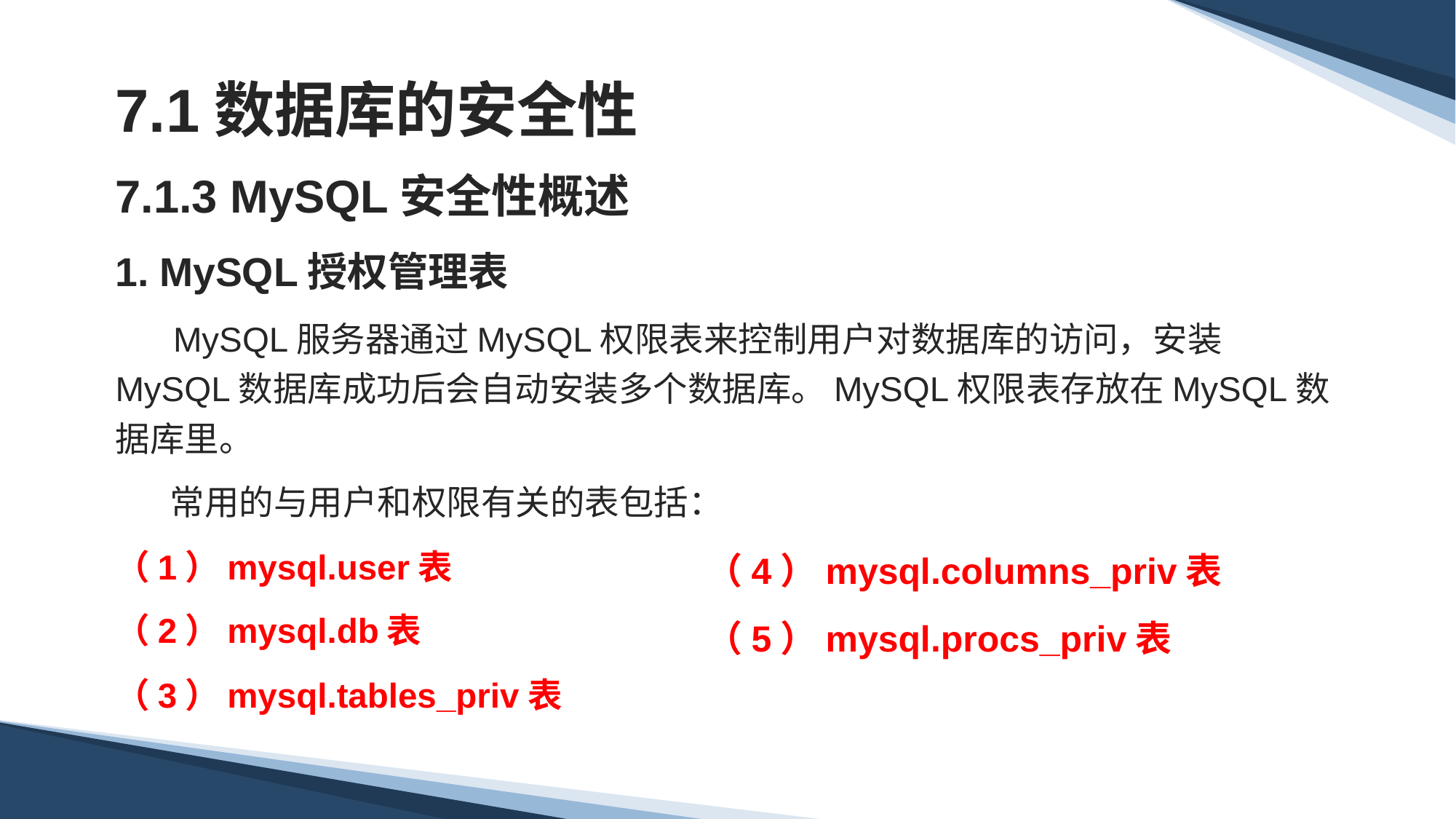

# 7.1数据库的安全性
7.1.3 MySQL安全性概述
1. MySQL授权管理表
      MySQL服务器通过MySQL权限表来控制用户对数据库的访问，安装MySQL数据库成功后会自动安装多个数据库。MySQL权限表存放在MySQL数据库里。
      常用的与用户和权限有关的表包括：
（1）mysql.user表
（2）mysql.db表
（3）mysql.tables_priv表

（4）mysql.columns_priv表
（5）mysql.procs_priv表